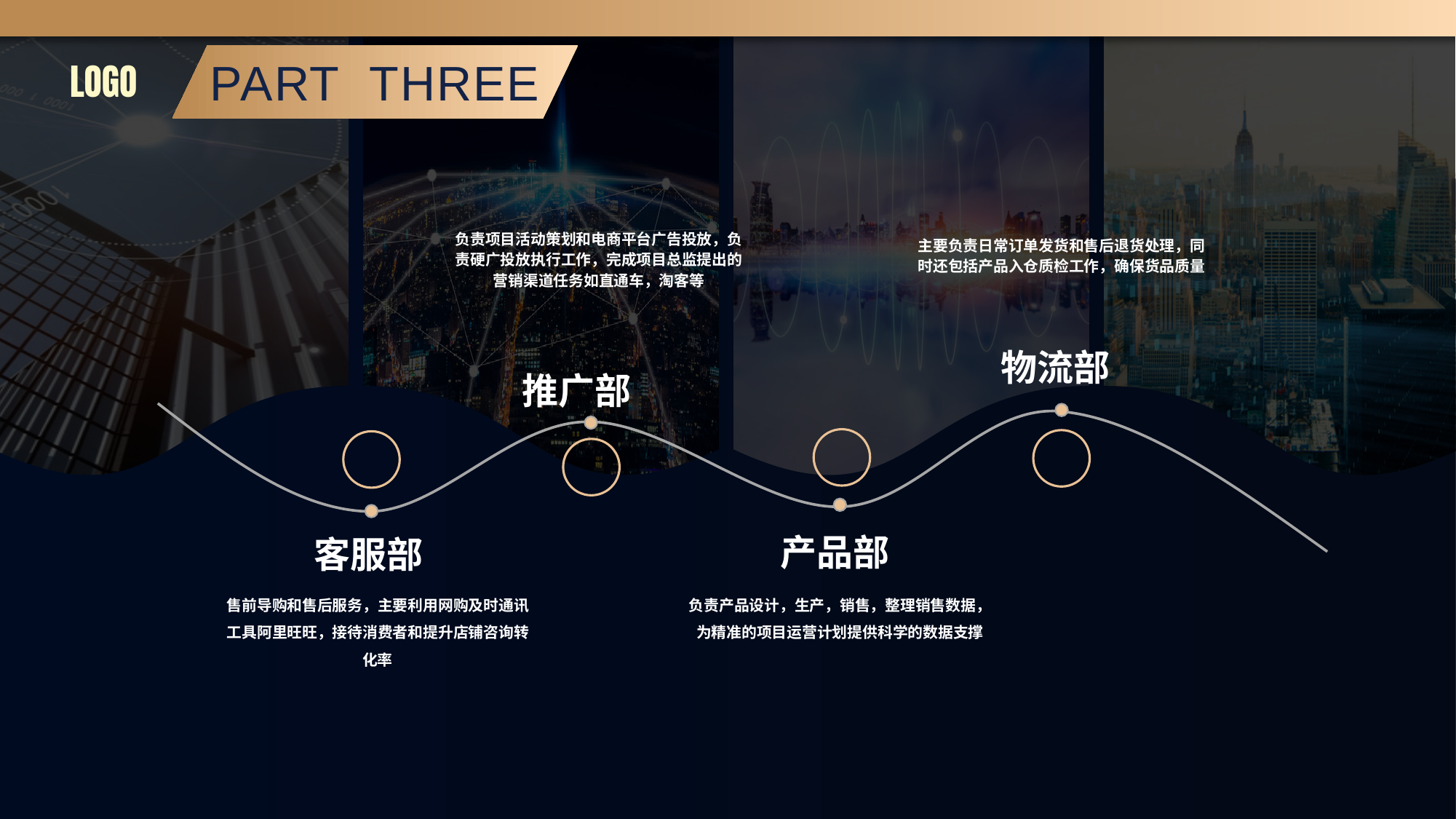

PART  THREE
LOGO
负责项目活动策划和电商平台广告投放，负责硬广投放执行工作，完成项目总监提出的营销渠道任务如直通车，淘客等
主要负责日常订单发货和售后退货处理，同时还包括产品入仓质检工作，确保货品质量
物流部
推广部

产品部
客服部
售前导购和售后服务，主要利用网购及时通讯工具阿里旺旺，接待消费者和提升店铺咨询转化率
负责产品设计，生产，销售，整理销售数据，为精准的项目运营计划提供科学的数据支撑